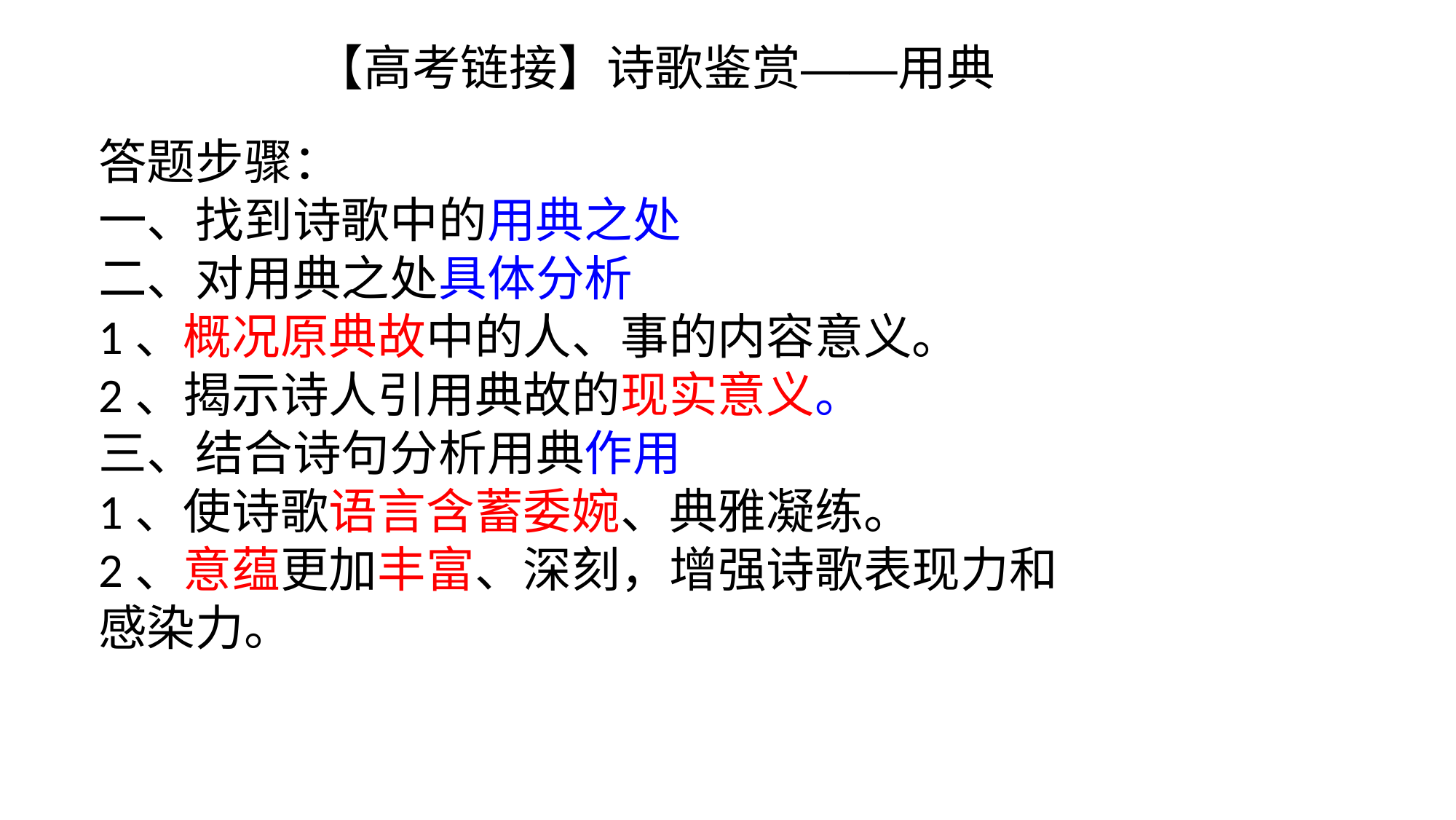

【高考链接】诗歌鉴赏——用典
答题步骤：
一、找到诗歌中的用典之处
二、对用典之处具体分析
1、概况原典故中的人、事的内容意义。
2、揭示诗人引用典故的现实意义。
三、结合诗句分析用典作用
1、使诗歌语言含蓄委婉、典雅凝练。
2、意蕴更加丰富、深刻，增强诗歌表现力和感染力。